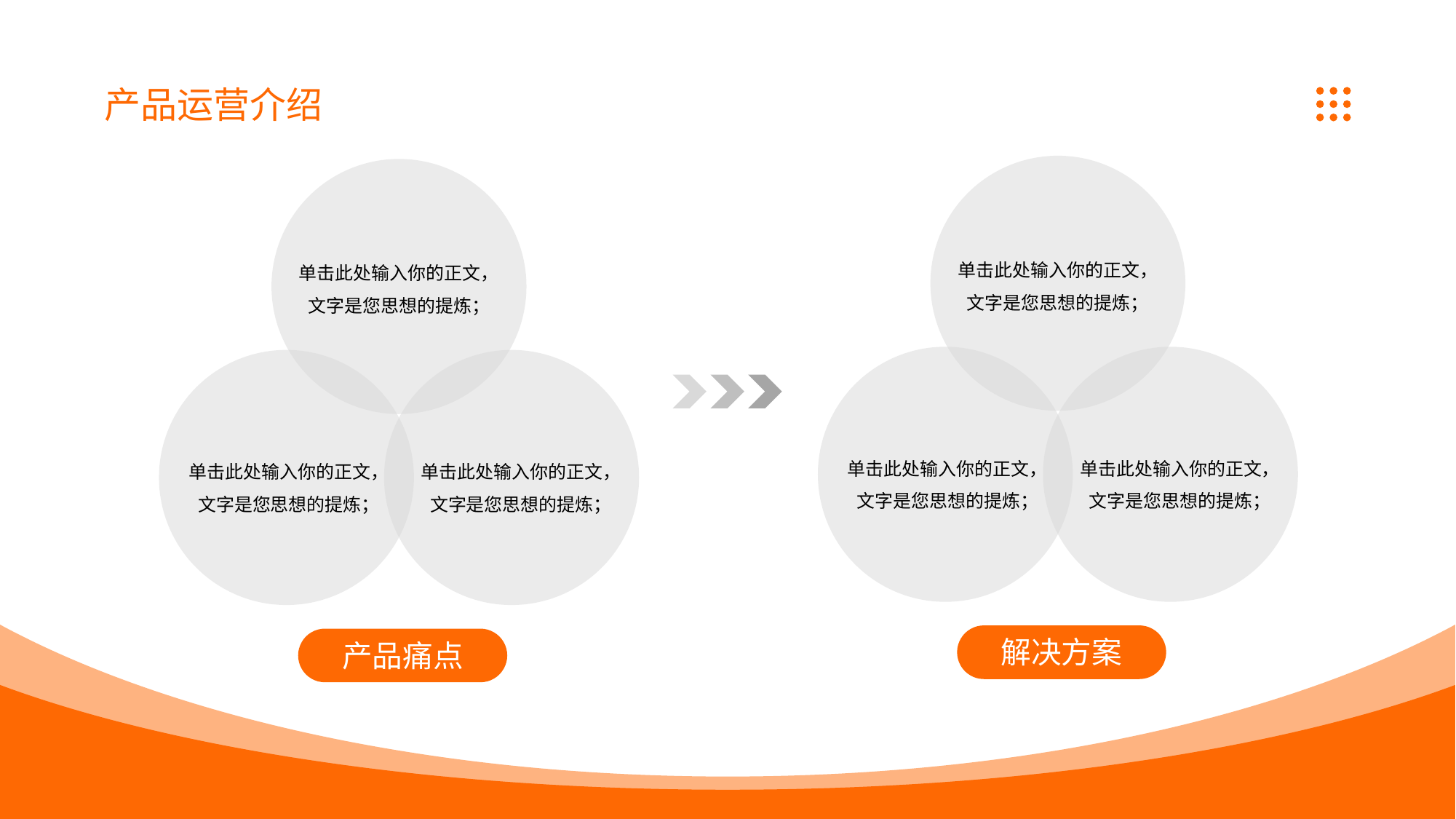

产品运营介绍

单击此处输入你的正文，文字是您思想的提炼；
单击此处输入你的正文，文字是您思想的提炼；

单击此处输入你的正文，文字是您思想的提炼；
单击此处输入你的正文，文字是您思想的提炼；
单击此处输入你的正文，文字是您思想的提炼；
单击此处输入你的正文，文字是您思想的提炼；

解决方案

产品痛点